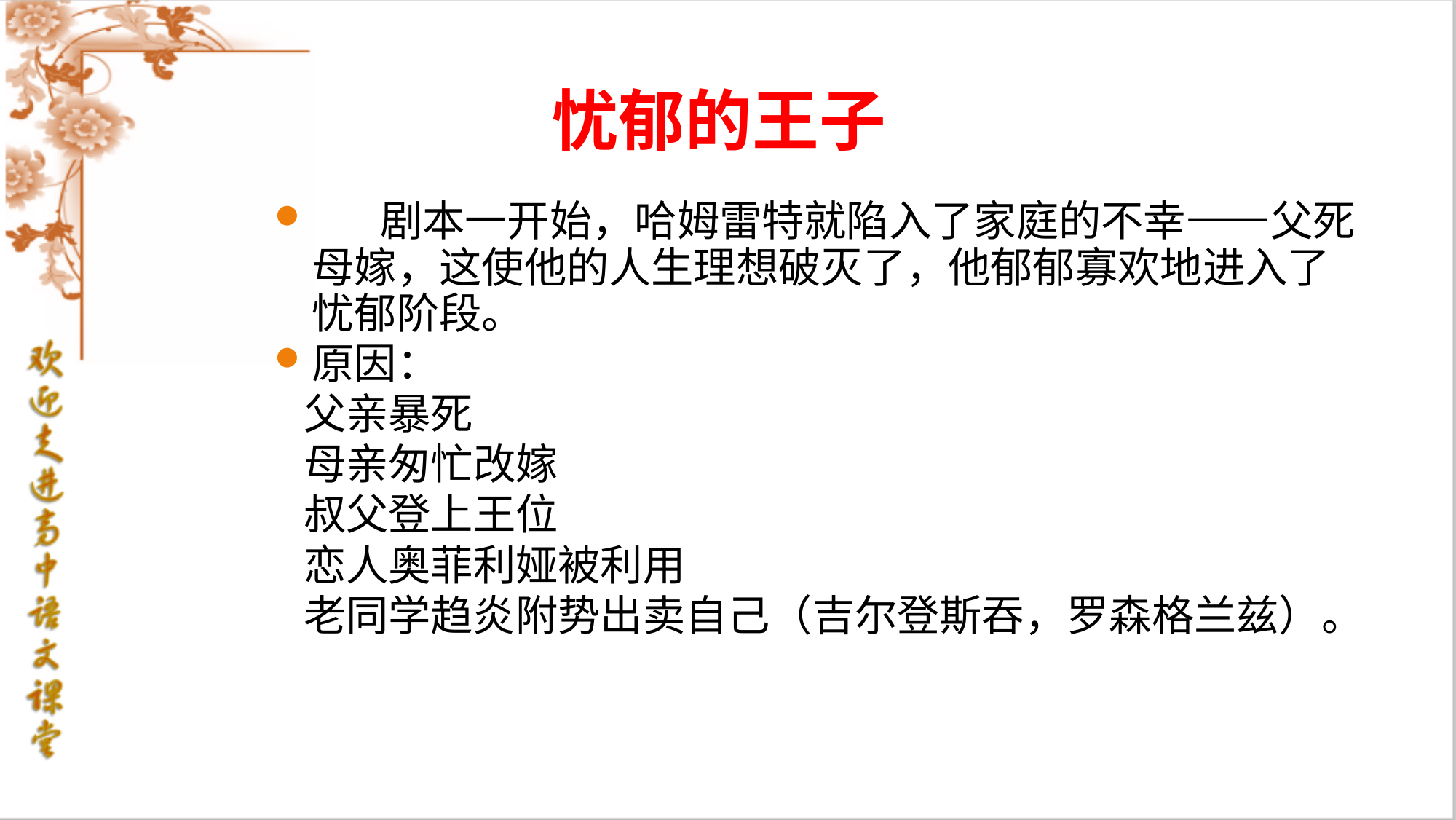

忧郁的王子
      剧本一开始，哈姆雷特就陷入了家庭的不幸——父死母嫁，这使他的人生理想破灭了，他郁郁寡欢地进入了忧郁阶段。
原因：
  父亲暴死
  母亲匆忙改嫁
  叔父登上王位
  恋人奥菲利娅被利用
  老同学趋炎附势出卖自己（吉尔登斯吞，罗森格兰兹）。